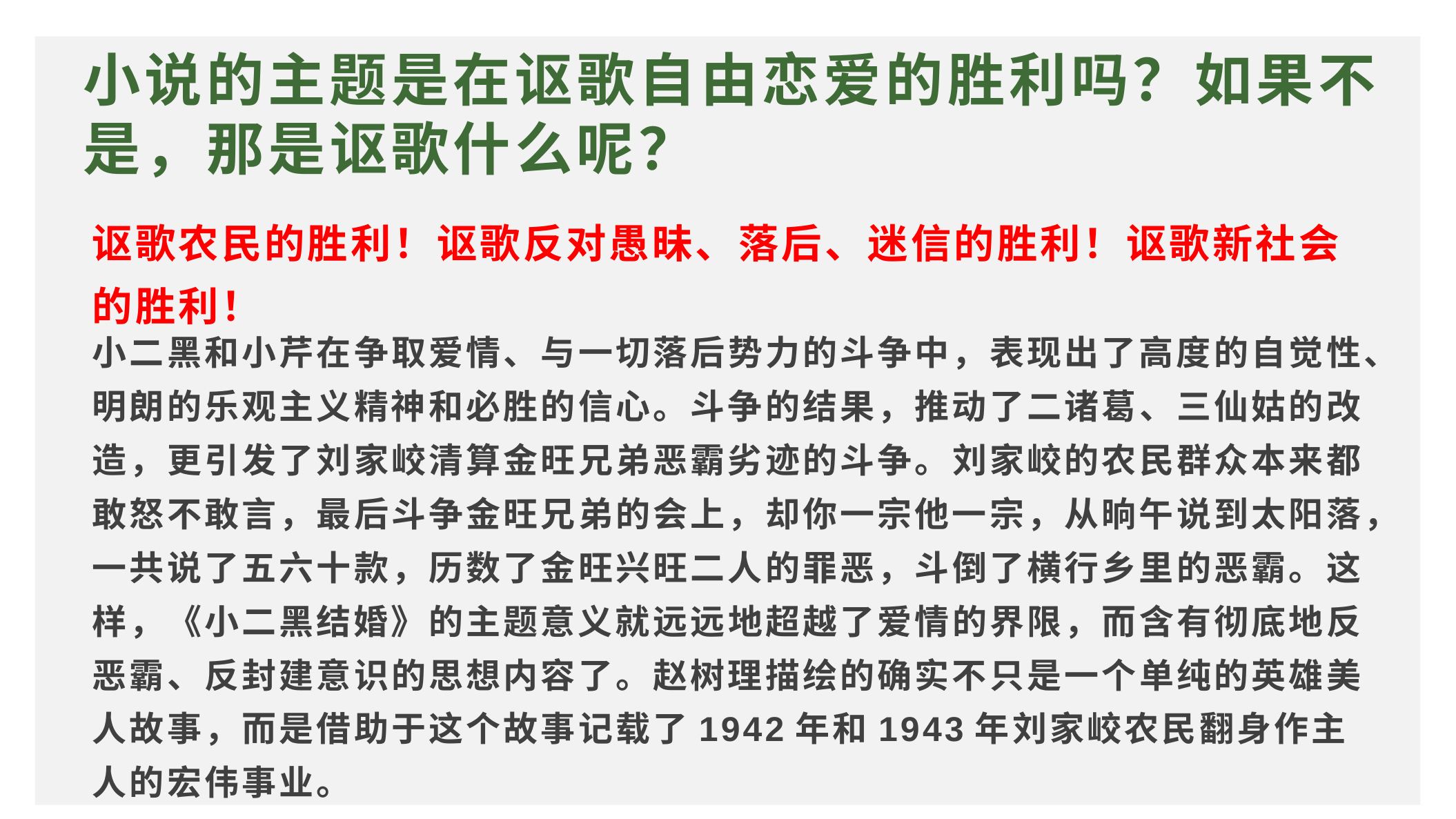

小说的主题是在讴歌自由恋爱的胜利吗？如果不是，那是讴歌什么呢？
讴歌农民的胜利！讴歌反对愚昧、落后、迷信的胜利！讴歌新社会的胜利！
小二黑和小芹在争取爱情、与一切落后势力的斗争中，表现出了高度的自觉性、明朗的乐观主义精神和必胜的信心。斗争的结果，推动了二诸葛、三仙姑的改造，更引发了刘家峧清算金旺兄弟恶霸劣迹的斗争。刘家峧的农民群众本来都敢怒不敢言，最后斗争金旺兄弟的会上，却你一宗他一宗，从晌午说到太阳落，一共说了五六十款，历数了金旺兴旺二人的罪恶，斗倒了横行乡里的恶霸。这样，《小二黑结婚》的主题意义就远远地超越了爱情的界限，而含有彻底地反恶霸、反封建意识的思想内容了。赵树理描绘的确实不只是一个单纯的英雄美人故事，而是借助于这个故事记载了1942年和1943年刘家峧农民翻身作主人的宏伟事业。